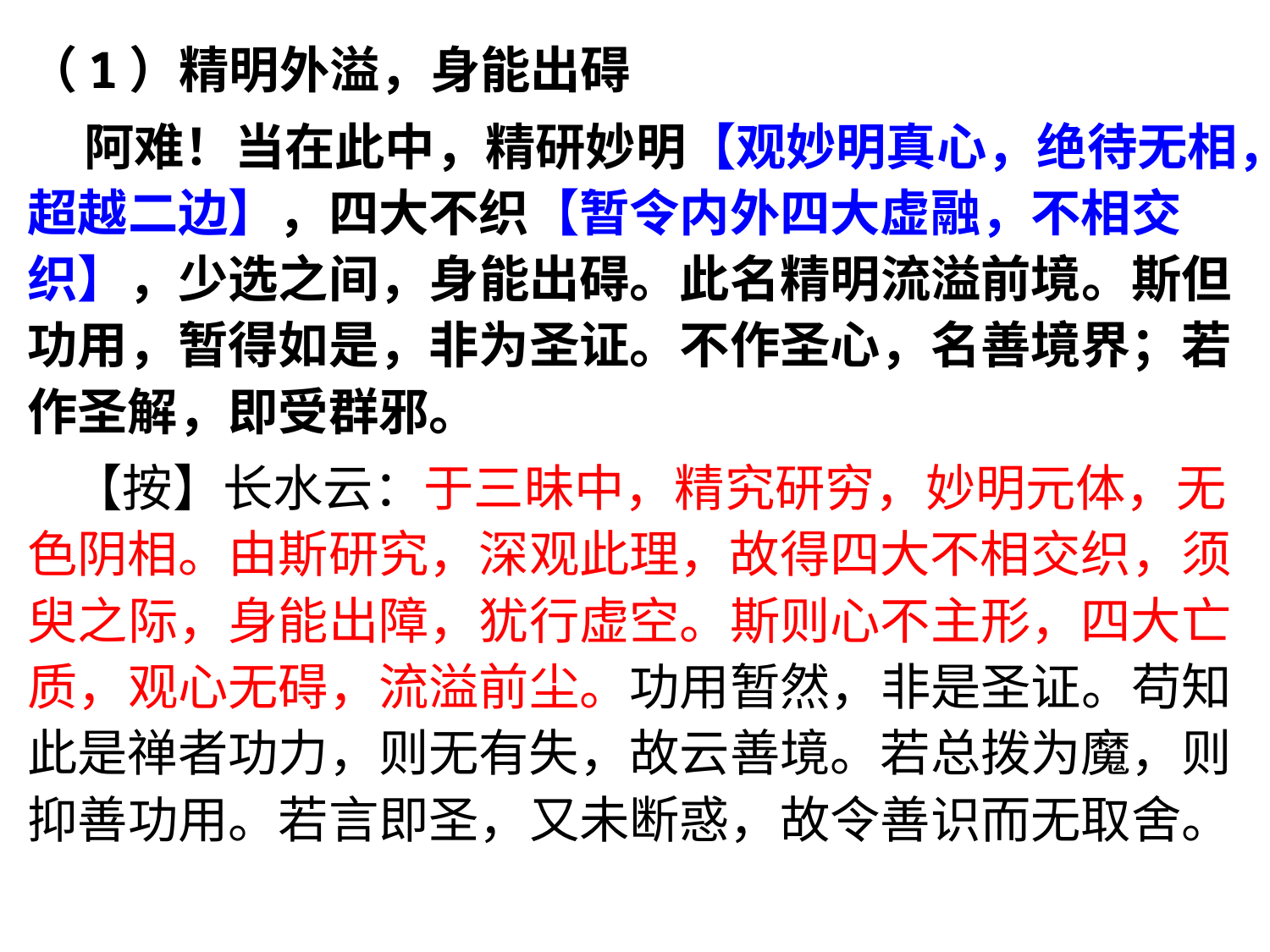

（1）精明外溢，身能出碍
    阿难！当在此中，精研妙明【观妙明真心，绝待无相，超越二边】，四大不织【暂令内外四大虚融，不相交织】，少选之间，身能出碍。此名精明流溢前境。斯但功用，暂得如是，非为圣证。不作圣心，名善境界；若作圣解，即受群邪。
   【按】长水云：于三昧中，精究研穷，妙明元体，无色阴相。由斯研究，深观此理，故得四大不相交织，须臾之际，身能出障，犹行虚空。斯则心不主形，四大亡质，观心无碍，流溢前尘。功用暂然，非是圣证。苟知此是禅者功力，则无有失，故云善境。若总拨为魔，则抑善功用。若言即圣，又未断惑，故令善识而无取舍。